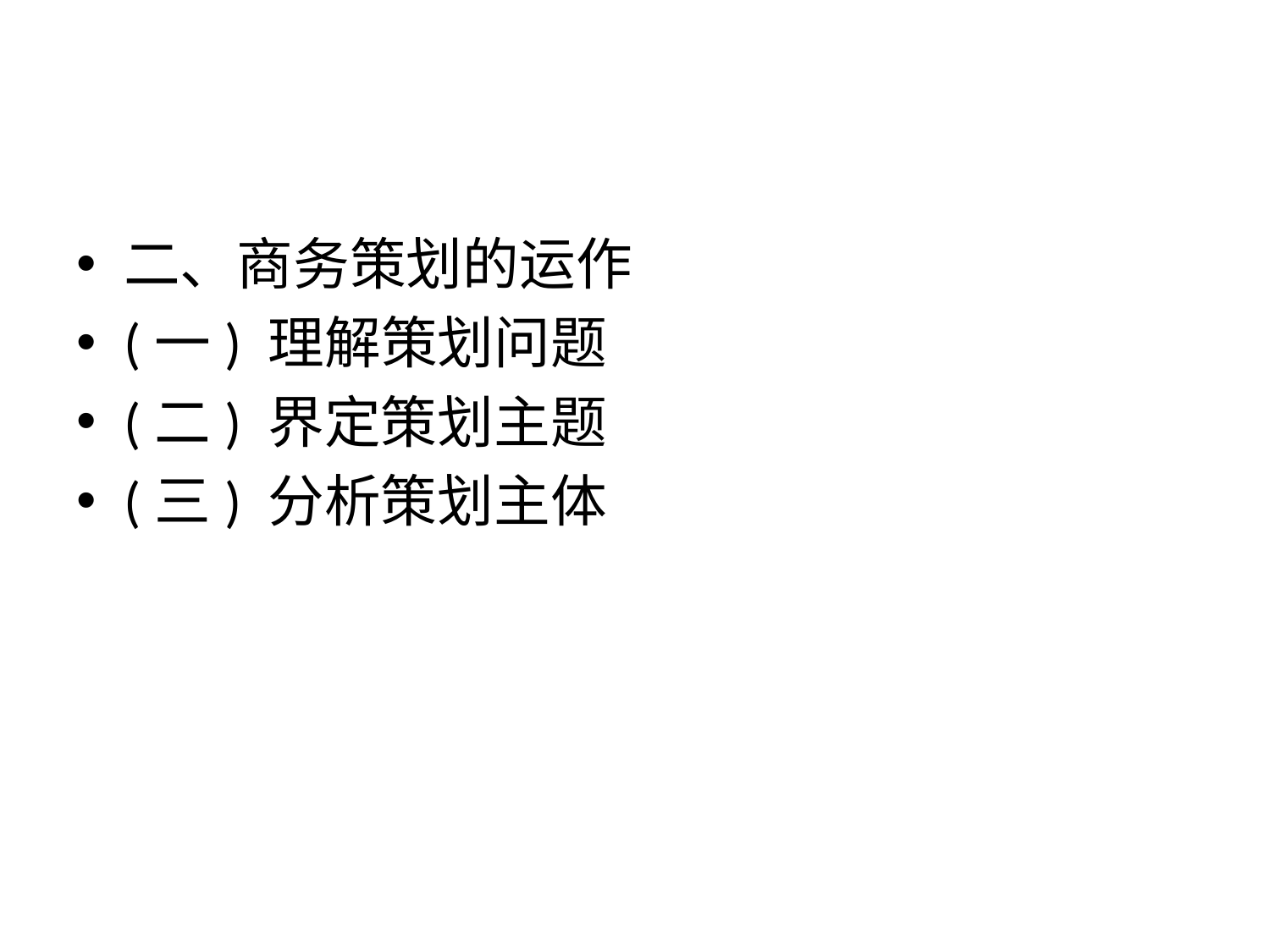

#
二、商务策划的运作
(一) 理解策划问题
(二) 界定策划主题
(三) 分析策划主体